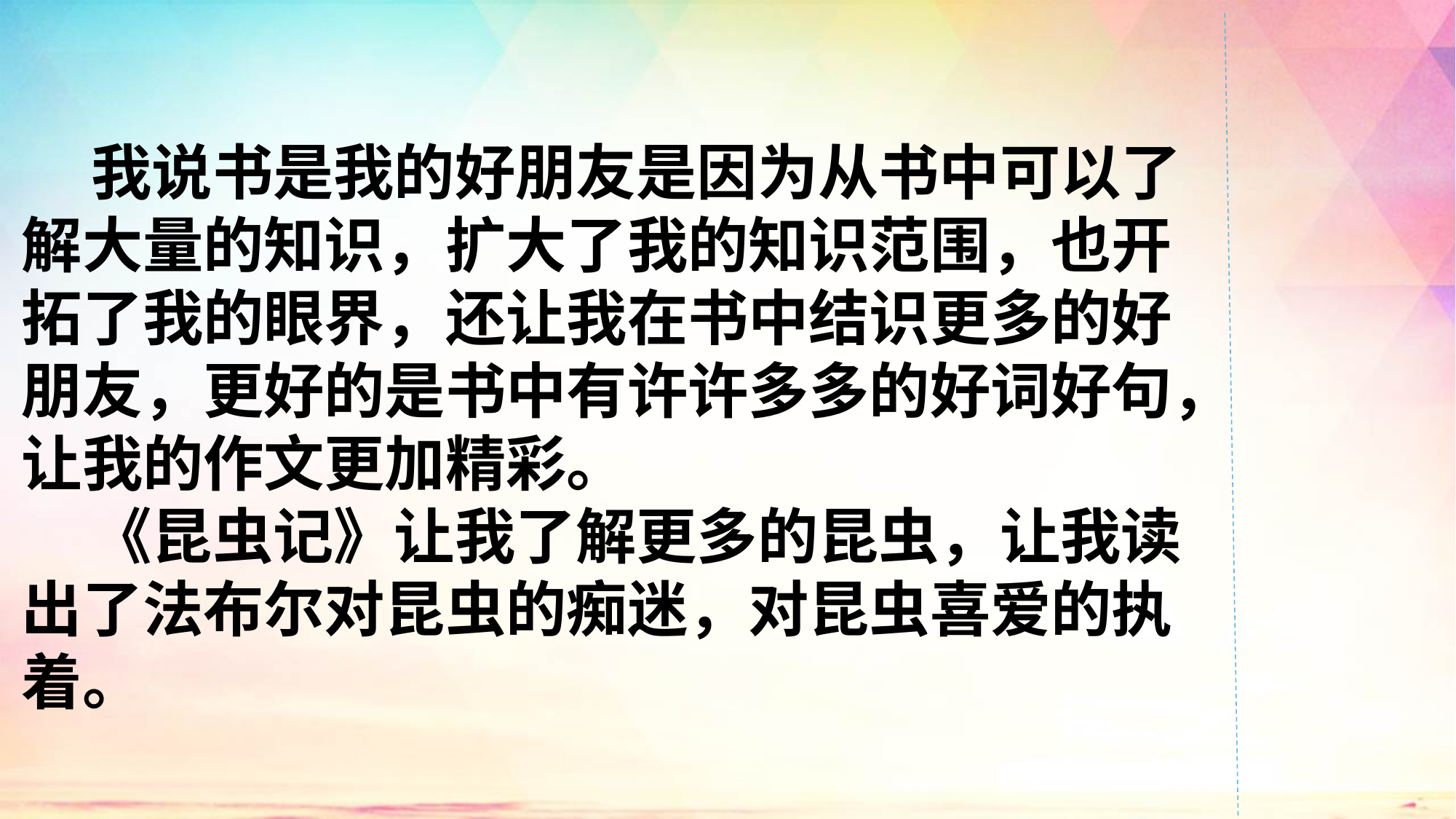

我说书是我的好朋友是因为从书中可以了解大量的知识，扩大了我的知识范围，也开拓了我的眼界，还让我在书中结识更多的好朋友，更好的是书中有许许多多的好词好句，让我的作文更加精彩。
    《昆虫记》让我了解更多的昆虫，让我读出了法布尔对昆虫的痴迷，对昆虫喜爱的执着。